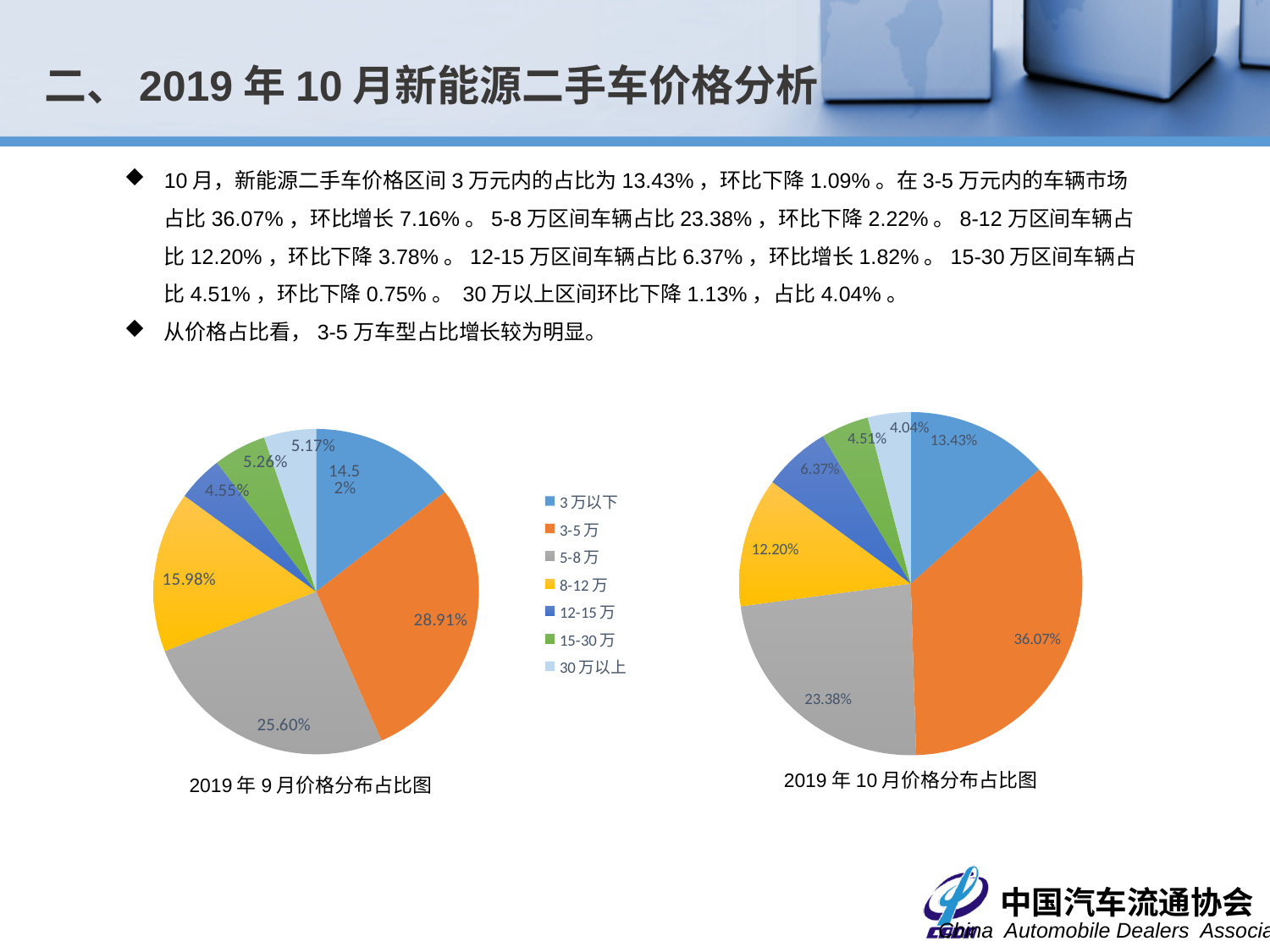

二、2019年10月新能源二手车价格分析
10月，新能源二手车价格区间3万元内的占比为13.43%，环比下降1.09%。在3-5万元内的车辆市场占比36.07%，环比增长7.16%。5-8万区间车辆占比23.38%，环比下降2.22%。8-12万区间车辆占比12.20%，环比下降3.78%。12-15万区间车辆占比6.37%，环比增长1.82%。15-30万区间车辆占比4.51%，环比下降0.75%。 30万以上区间环比下降1.13%，占比4.04%。
从价格占比看，3-5万车型占比增长较为明显。

### Chart

| Category |
|---|

### Chart

| Category |  |
|---|---|
| 3万以下 | 0.1343 |
| 3-5万 | 0.3607 |
| 5-8万 | 0.2338 |
| 8-12万 | 0.122 |
| 12-15万 | 0.0637 |
| 15-30万 | 0.0451 |
| 30万以上 | 0.0404 |

### Chart

| Category |  |
|---|---|
| 3万以下 | 0.14515297353042284 |
| 3-5万 | 0.28910278446201443 |
| 5-8万 | 0.25601581299415604 |
| 8-12万 | 0.1598487452732898 |
| 12-15万 | 0.04554829838432451 |
| 15-30万 | 0.052595393606050186 |
| 30万以上 | 0.05173599174974218 |
2019年10月价格分布占比图
2019年9月价格分布占比图